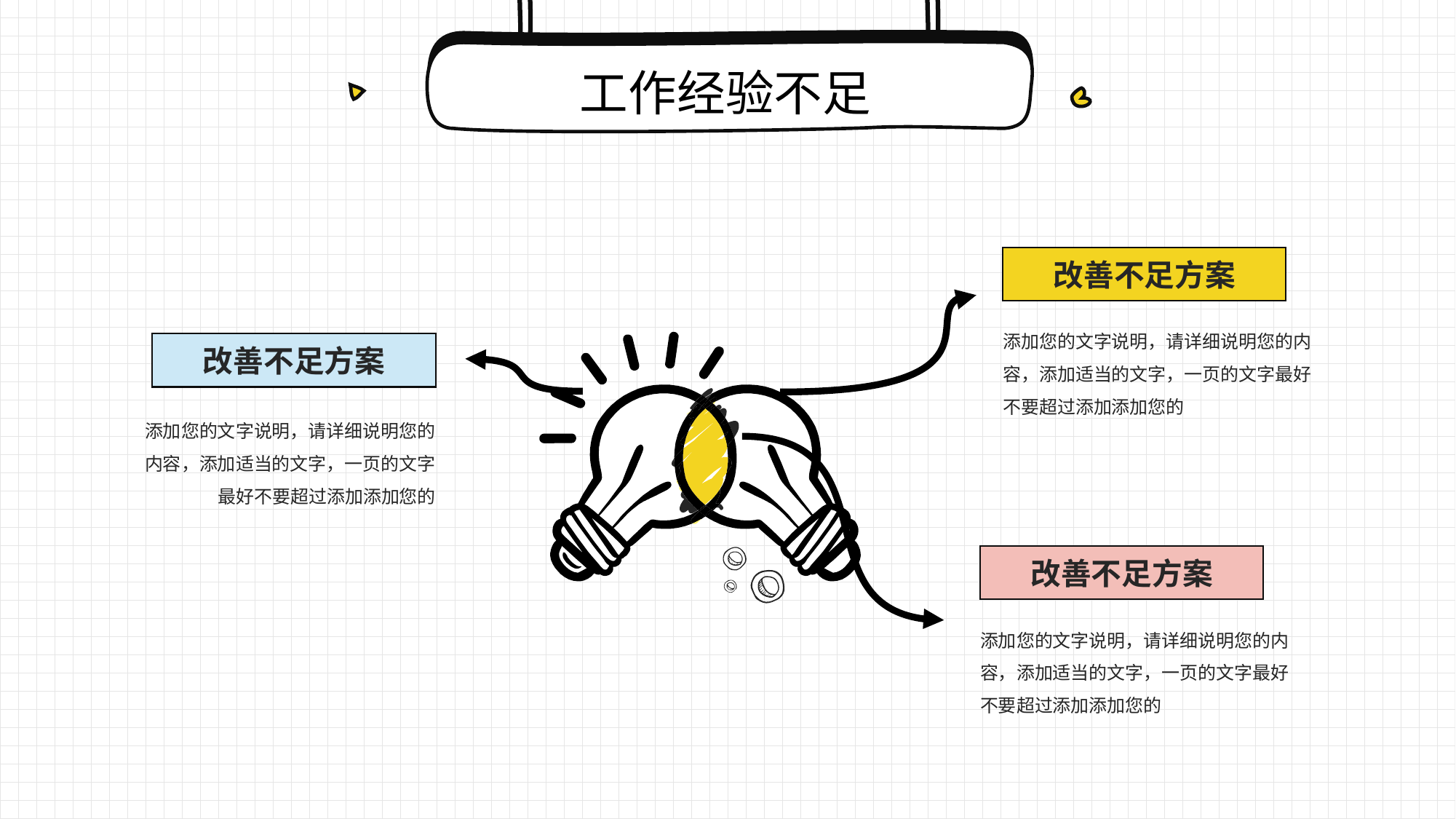

工作经验不足
改善不足方案
添加您的文字说明，请详细说明您的内容，添加适当的文字，一页的文字最好不要超过添加添加您的

改善不足方案
添加您的文字说明，请详细说明您的内容，添加适当的文字，一页的文字最好不要超过添加添加您的
改善不足方案
添加您的文字说明，请详细说明您的内容，添加适当的文字，一页的文字最好不要超过添加添加您的